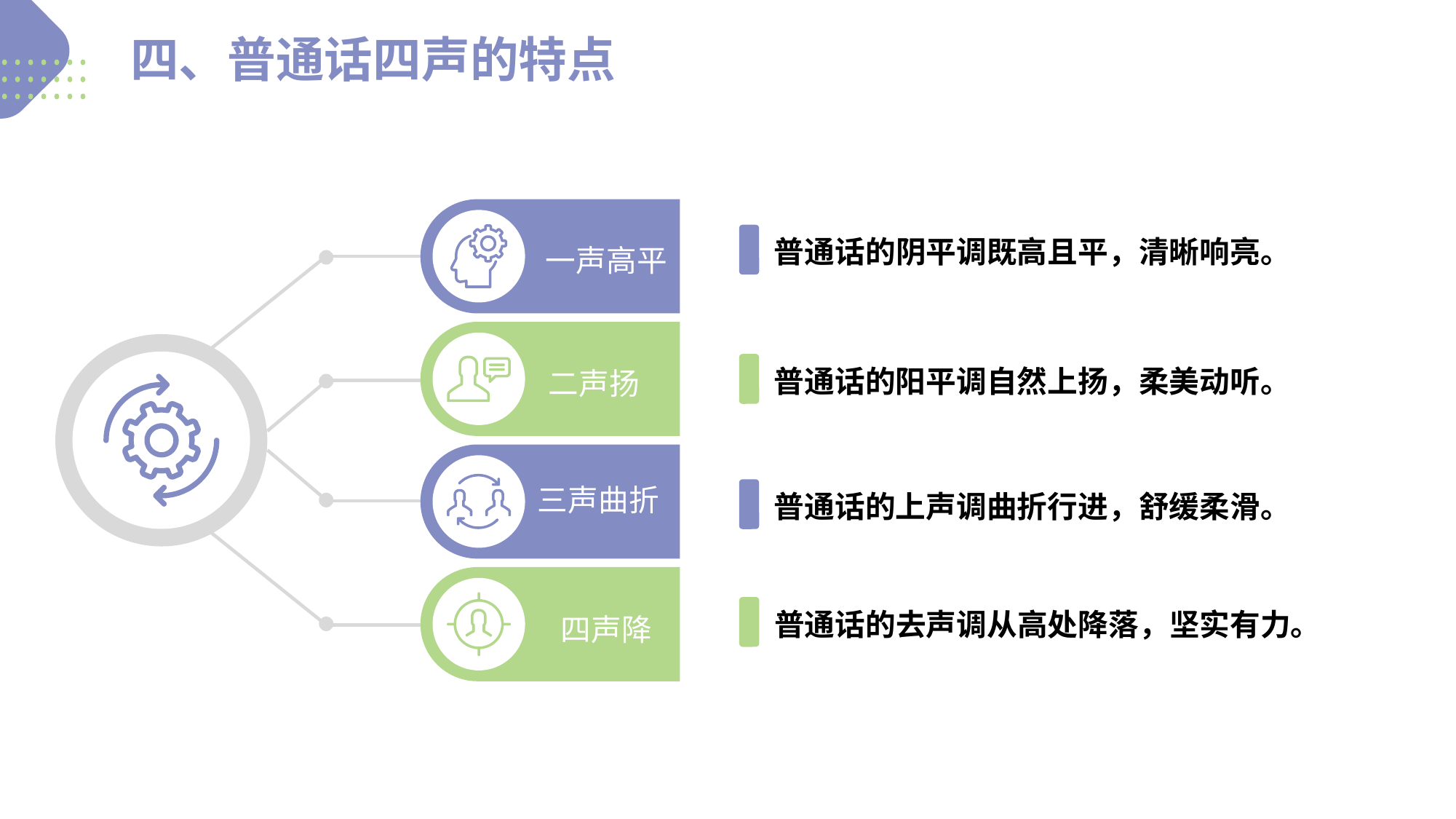

四、普通话四声的特点

普通话的阴平调既高且平，清晰响亮。
一声高平

普通话的阳平调自然上扬，柔美动听。

二声扬

三声曲折

普通话的上声调曲折行进，舒缓柔滑。

普通话的去声调从高处降落，坚实有力。
四声降